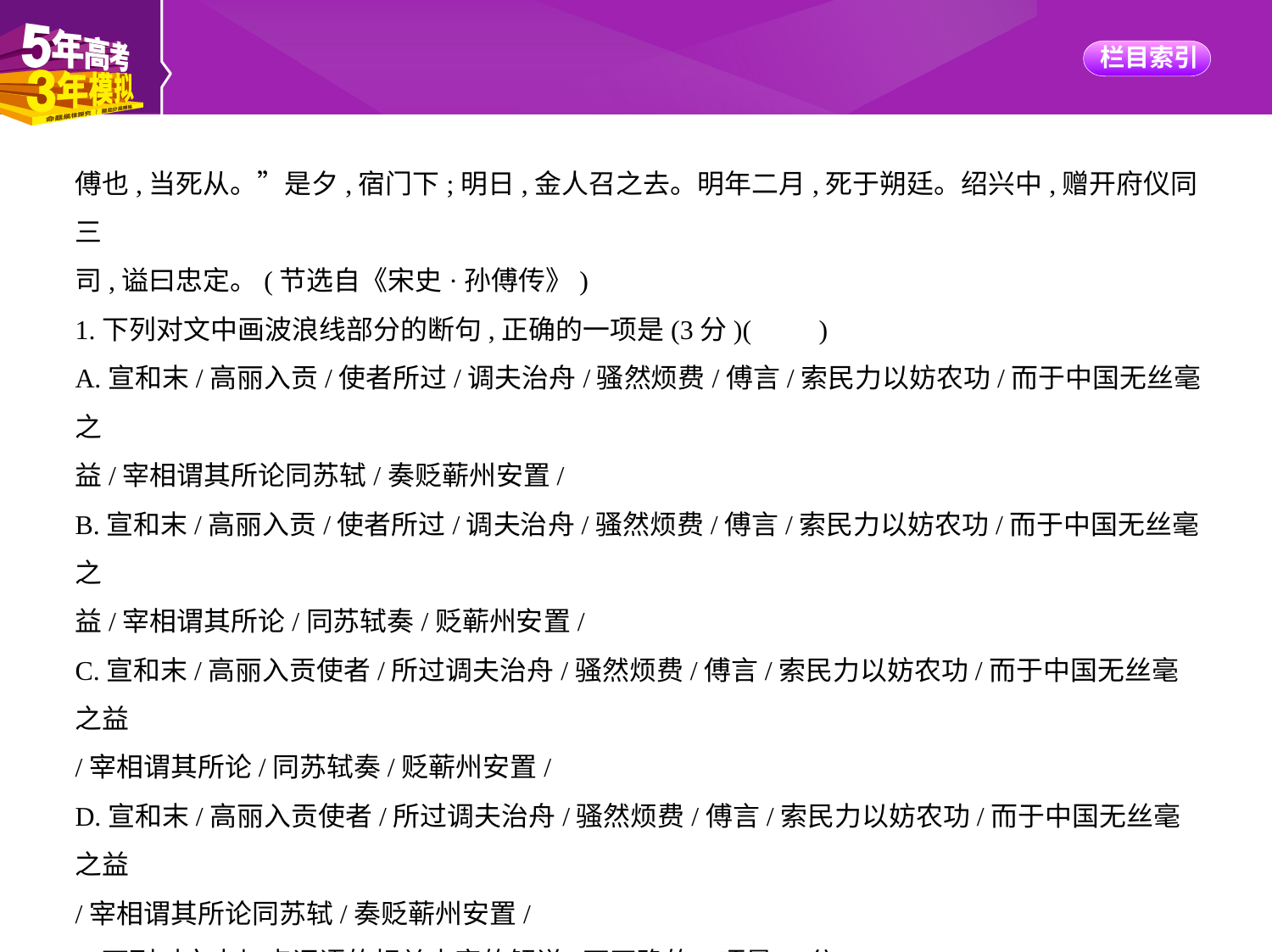

傅也,当死从。”是夕,宿门下;明日,金人召之去。明年二月,死于朔廷。绍兴中,赠开府仪同三
司,谥曰忠定。(节选自《宋史·孙傅传》)
1.下列对文中画波浪线部分的断句,正确的一项是(3分)(　　)
A.宣和末/高丽入贡/使者所过/调夫治舟/骚然烦费/傅言/索民力以妨农功/而于中国无丝毫之
益/宰相谓其所论同苏轼/奏贬蕲州安置/
B.宣和末/高丽入贡/使者所过/调夫治舟/骚然烦费/傅言/索民力以妨农功/而于中国无丝毫之
益/宰相谓其所论/同苏轼奏/贬蕲州安置/
C.宣和末/高丽入贡使者/所过调夫治舟/骚然烦费/傅言/索民力以妨农功/而于中国无丝毫之益
/宰相谓其所论/同苏轼奏/贬蕲州安置/
D.宣和末/高丽入贡使者/所过调夫治舟/骚然烦费/傅言/索民力以妨农功/而于中国无丝毫之益
/宰相谓其所论同苏轼/奏贬蕲州安置/
2.下列对文中加点词语的相关内容的解说,不正确的一项是(3分)(　　)
A.登进士第,又可称为进士及第,指科举时代经考试合格后录取成为进士。
B.兵部是古代“六部”之一,掌管全国武官选用和兵籍、军械、军令等事宜。